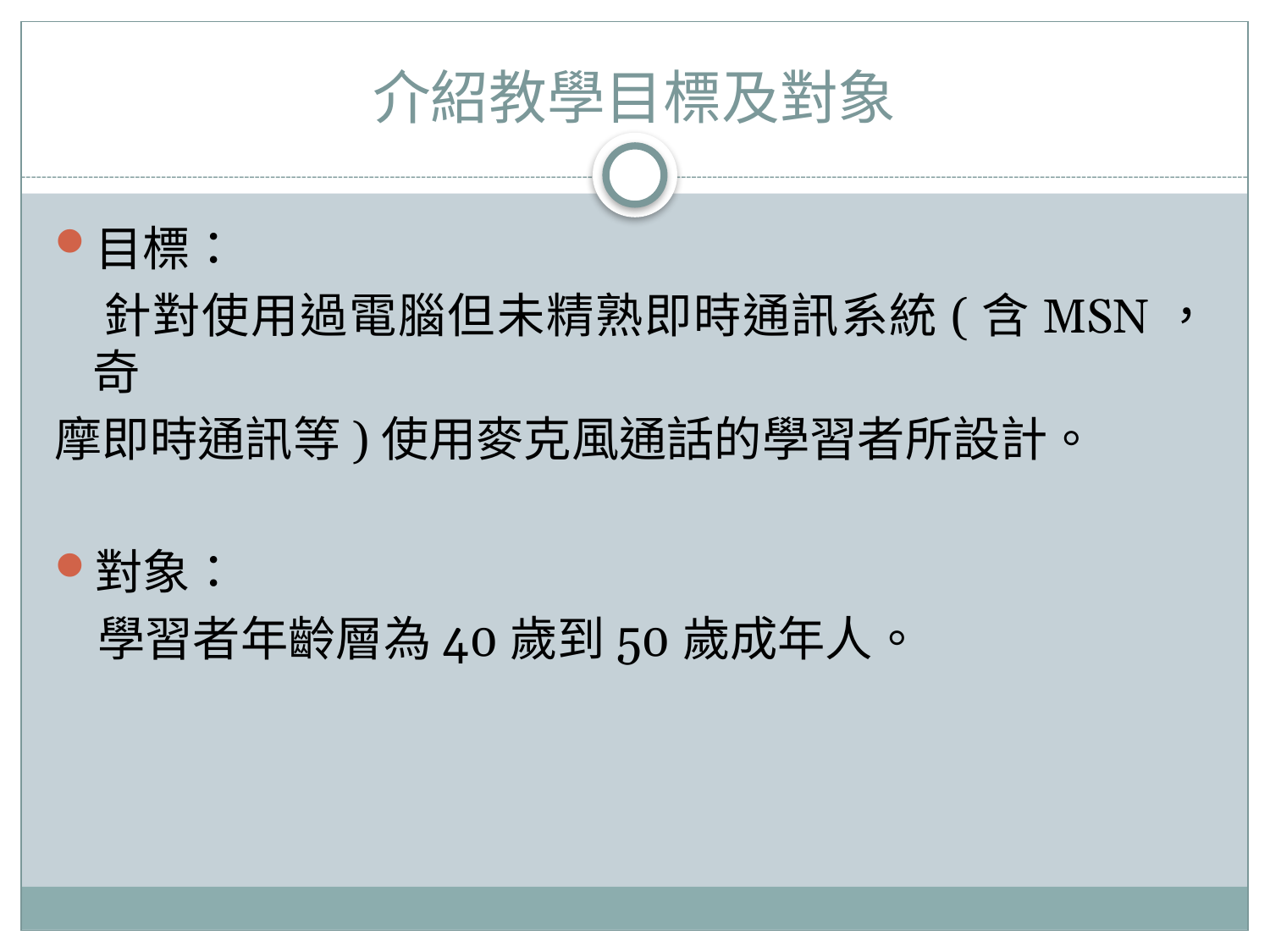

# 介紹教學目標及對象
目標：
   針對使用過電腦但未精熟即時通訊系統(含MSN，奇
摩即時通訊等)使用麥克風通話的學習者所設計。

對象：
   學習者年齡層為40歲到50歲成年人。